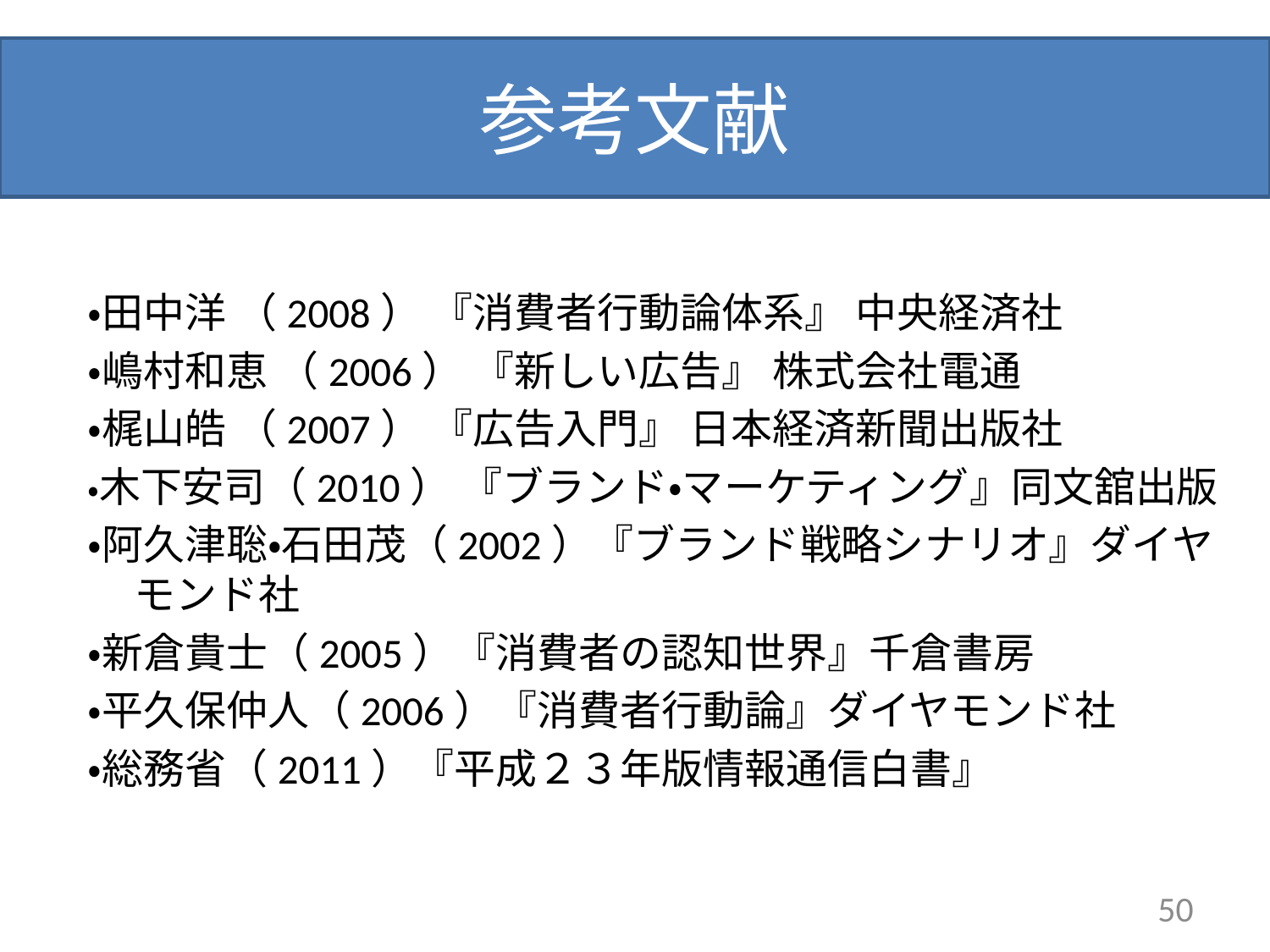

# 参考文献

・田中洋 （2008） 『消費者行動論体系』 中央経済社
・嶋村和恵 （2006） 『新しい広告』 株式会社電通
・梶山皓 （2007） 『広告入門』 日本経済新聞出版社
・木下安司（2010） 『ブランド・マーケティング』同文舘出版
・阿久津聡・石田茂（2002）『ブランド戦略シナリオ』ダイヤモンド社
・新倉貴士（2005）『消費者の認知世界』千倉書房
・平久保仲人（2006）『消費者行動論』ダイヤモンド社
・総務省（2011）『平成２３年版情報通信白書』
50